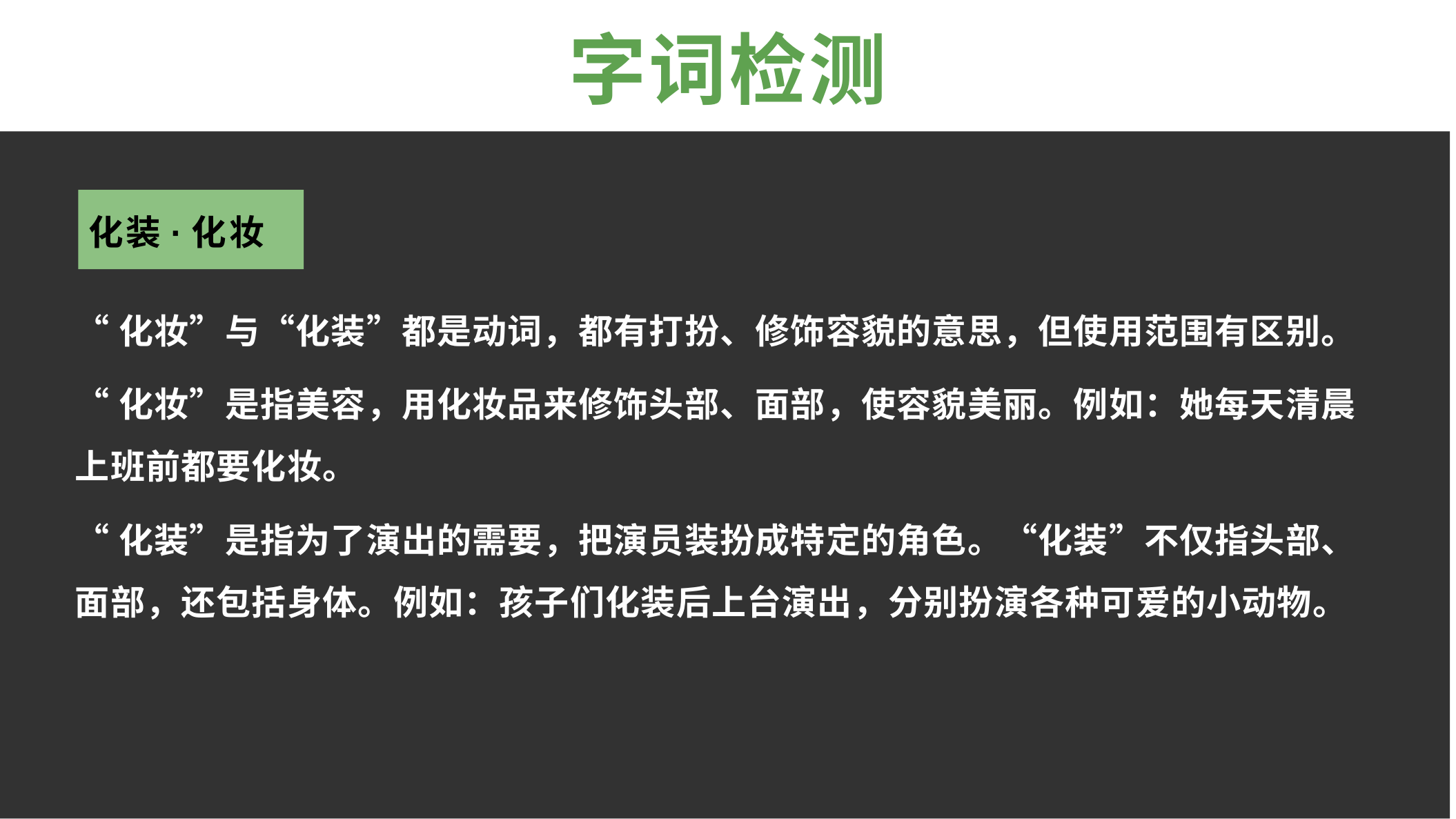

字词检测

化装·化妆
“化妆”与“化装”都是动词，都有打扮、修饰容貌的意思，但使用范围有区别。
“化妆”是指美容，用化妆品来修饰头部、面部，使容貌美丽。例如：她每天清晨上班前都要化妆。
“化装”是指为了演出的需要，把演员装扮成特定的角色。“化装”不仅指头部、面部，还包括身体。例如：孩子们化装后上台演出，分别扮演各种可爱的小动物。